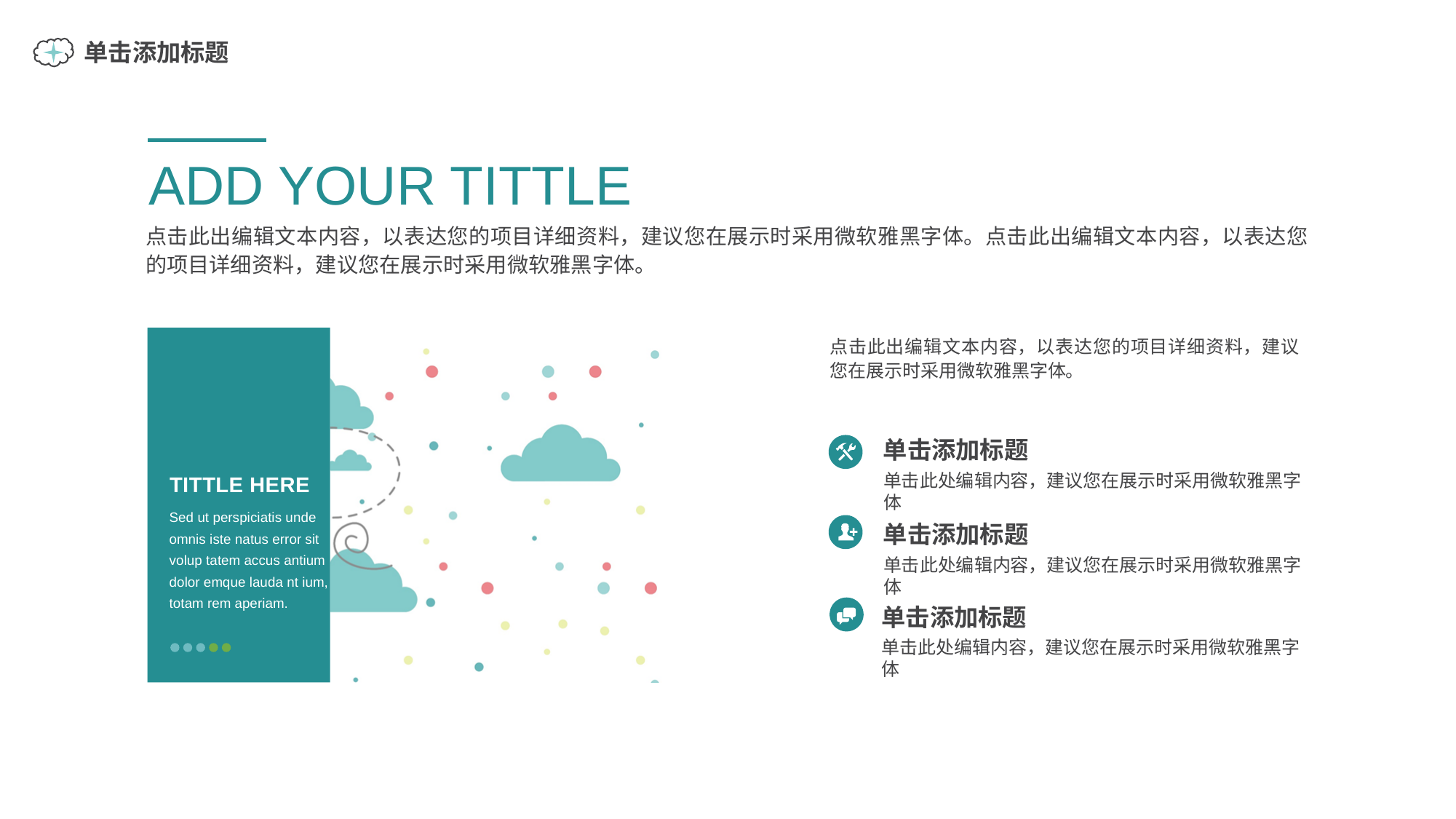

ADD YOUR TITTLE
点击此出编辑文本内容，以表达您的项目详细资料，建议您在展示时采用微软雅黑字体。点击此出编辑文本内容，以表达您的项目详细资料，建议您在展示时采用微软雅黑字体。

点击此出编辑文本内容，以表达您的项目详细资料，建议您在展示时采用微软雅黑字体。
单击添加标题

单击此处编辑内容，建议您在展示时采用微软雅黑字体
TITTLE HERE
Sed ut perspiciatis unde omnis iste natus error sit volup tatem accus antium dolor emque lauda nt ium, totam rem aperiam.
单击添加标题

单击此处编辑内容，建议您在展示时采用微软雅黑字体

单击添加标题
单击此处编辑内容，建议您在展示时采用微软雅黑字体